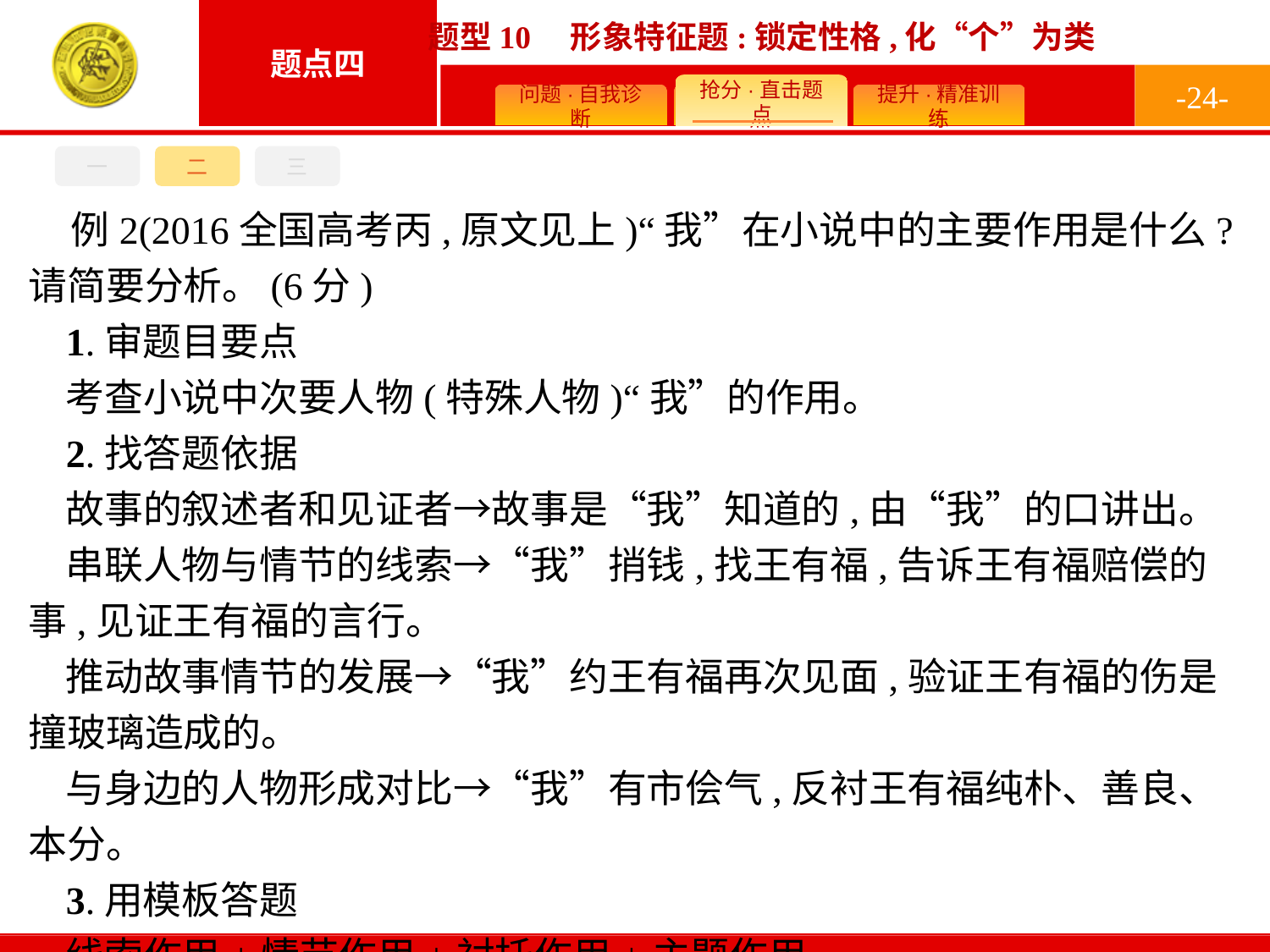

-24-
三
一
二
例2(2016全国高考丙,原文见上)“我”在小说中的主要作用是什么?请简要分析。(6分)
1.审题目要点
考查小说中次要人物(特殊人物)“我”的作用。
2.找答题依据
故事的叙述者和见证者→故事是“我”知道的,由“我”的口讲出。
串联人物与情节的线索→“我”捎钱,找王有福,告诉王有福赔偿的事,见证王有福的言行。
推动故事情节的发展→“我”约王有福再次见面,验证王有福的伤是撞玻璃造成的。
与身边的人物形成对比→“我”有市侩气,反衬王有福纯朴、善良、本分。
3.用模板答题
线索作用+情节作用+衬托作用+主题作用。